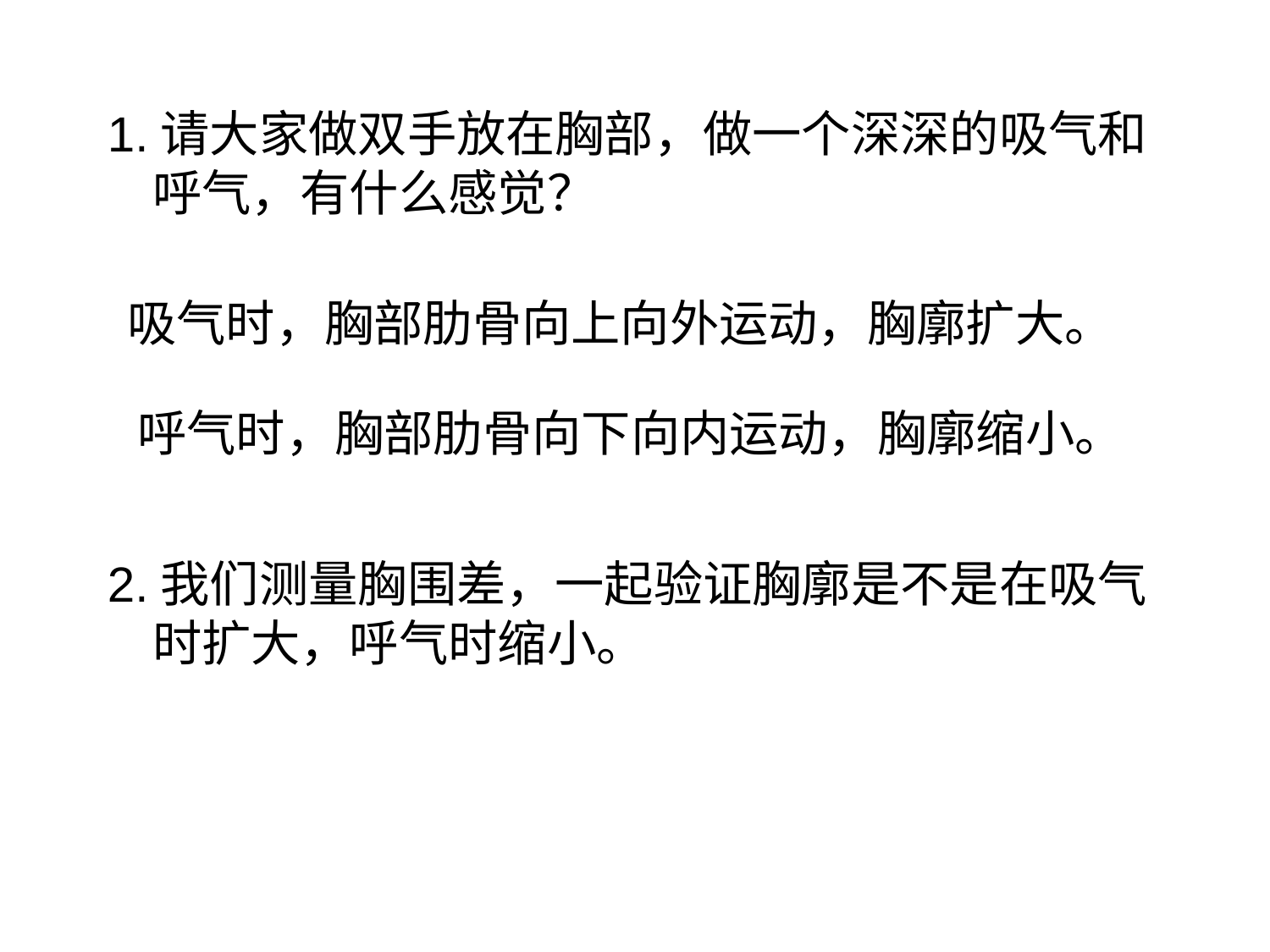

1.请大家做双手放在胸部，做一个深深的吸气和
   呼气，有什么感觉？
吸气时，胸部肋骨向上向外运动，胸廓扩大。
呼气时，胸部肋骨向下向内运动，胸廓缩小。
2.我们测量胸围差，一起验证胸廓是不是在吸气
   时扩大，呼气时缩小。